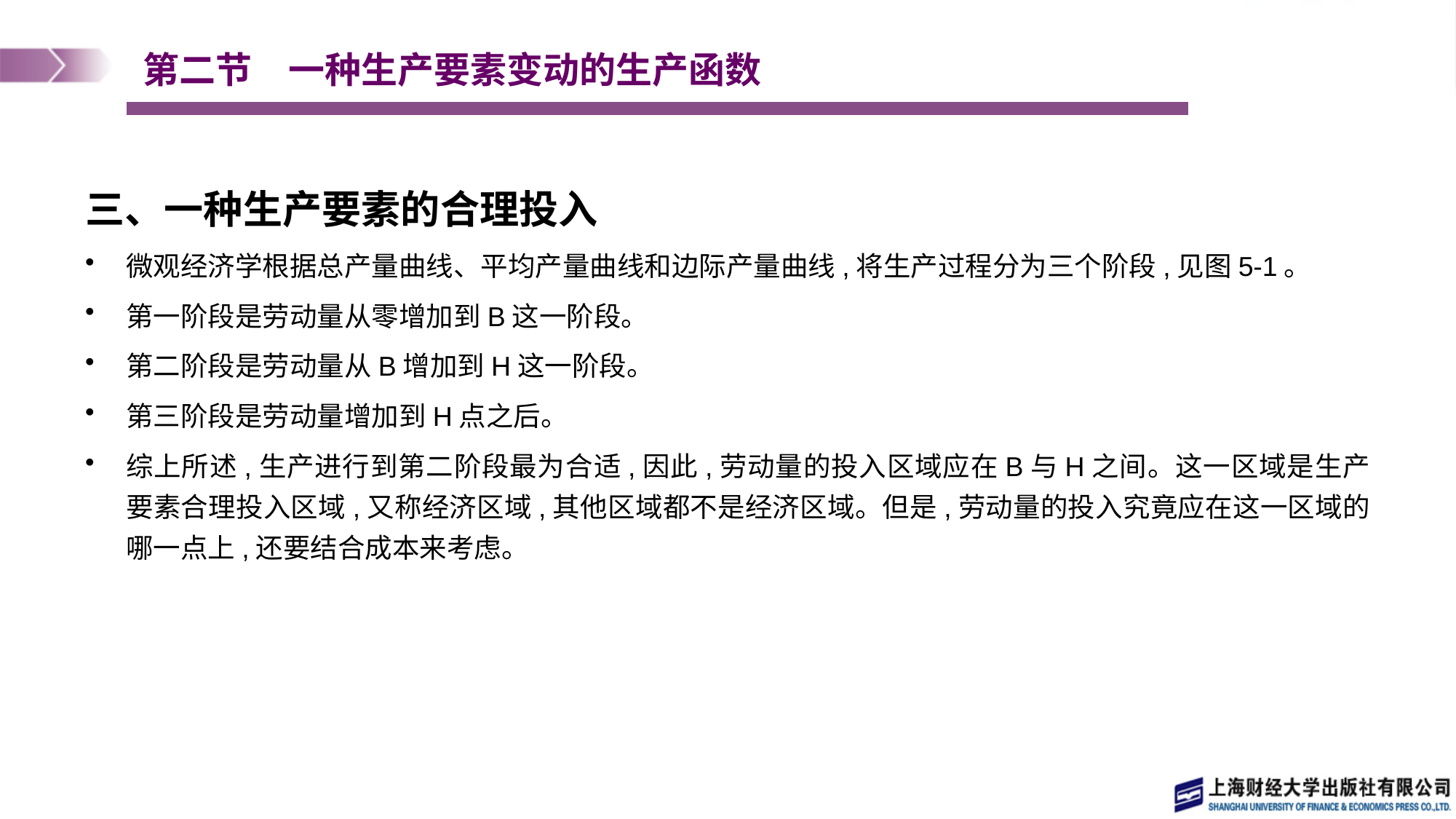

# 第二节　一种生产要素变动的生产函数
三、一种生产要素的合理投入
微观经济学根据总产量曲线、平均产量曲线和边际产量曲线,将生产过程分为三个阶段,见图5-1。
第一阶段是劳动量从零增加到B这一阶段。
第二阶段是劳动量从B增加到H这一阶段。
第三阶段是劳动量增加到H点之后。
综上所述,生产进行到第二阶段最为合适,因此,劳动量的投入区域应在B与H之间。这一区域是生产要素合理投入区域,又称经济区域,其他区域都不是经济区域。但是,劳动量的投入究竟应在这一区域的哪一点上,还要结合成本来考虑。